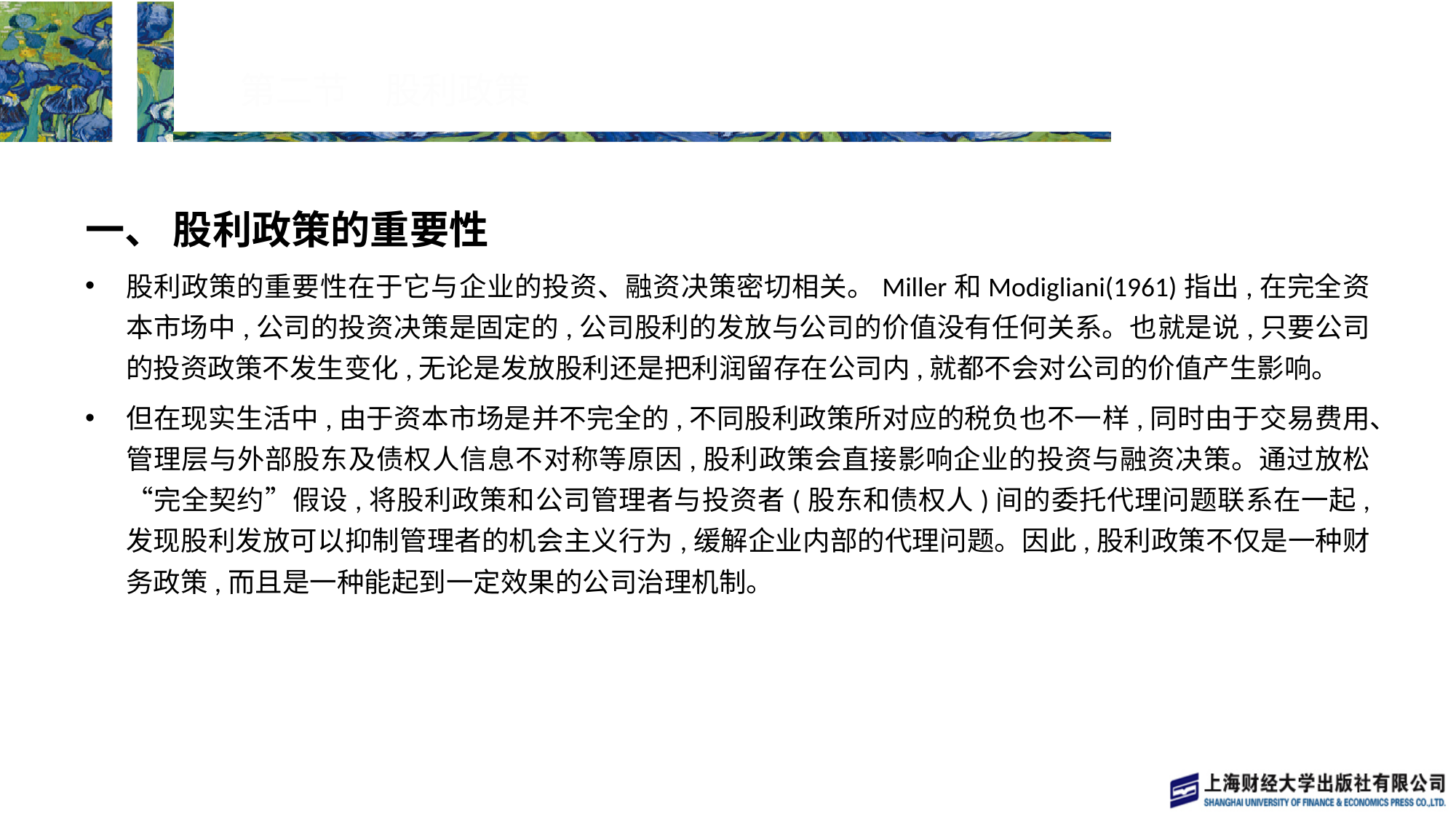

# 第二节　股利政策
一、 股利政策的重要性
股利政策的重要性在于它与企业的投资、融资决策密切相关。Miller和Modigliani(1961)指出,在完全资本市场中,公司的投资决策是固定的,公司股利的发放与公司的价值没有任何关系。也就是说,只要公司的投资政策不发生变化,无论是发放股利还是把利润留存在公司内,就都不会对公司的价值产生影响。
但在现实生活中,由于资本市场是并不完全的,不同股利政策所对应的税负也不一样,同时由于交易费用、管理层与外部股东及债权人信息不对称等原因,股利政策会直接影响企业的投资与融资决策。通过放松 “完全契约”假设,将股利政策和公司管理者与投资者(股东和债权人)间的委托代理问题联系在一起, 发现股利发放可以抑制管理者的机会主义行为,缓解企业内部的代理问题。因此,股利政策不仅是一种财务政策,而且是一种能起到一定效果的公司治理机制。